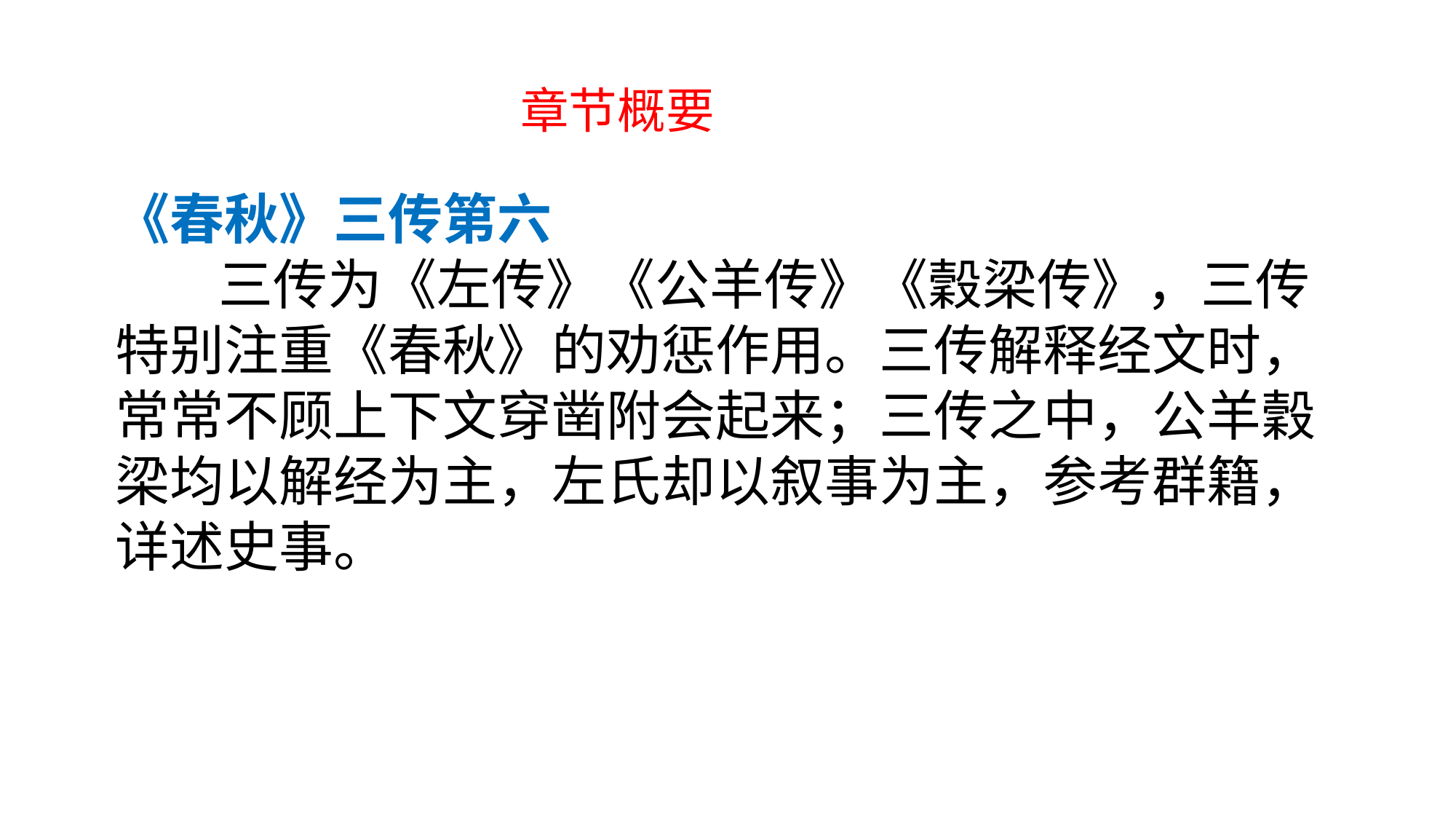

章节概要
《春秋》三传第六
      三传为《左传》《公羊传》《穀梁传》，三传特别注重《春秋》的劝惩作用。三传解释经文时，常常不顾上下文穿凿附会起来；三传之中，公羊穀梁均以解经为主，左氏却以叙事为主，参考群籍，详述史事。
7